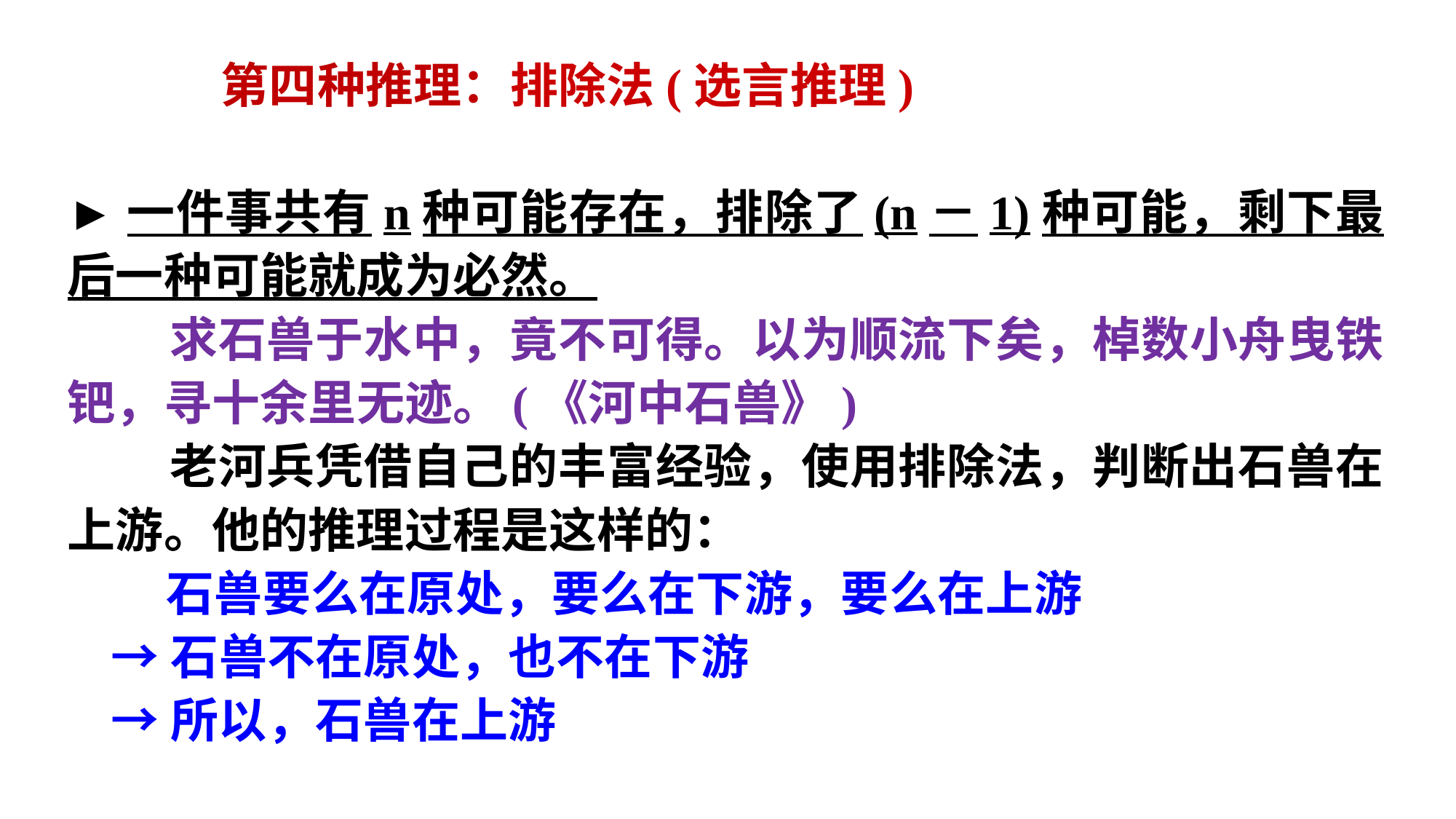

第四种推理：排除法(选言推理)

►一件事共有n种可能存在，排除了(n－1)种可能，剩下最后一种可能就成为必然。
        求石兽于水中，竟不可得。以为顺流下矣，棹数小舟曳铁钯，寻十余里无迹。(《河中石兽》)
        老河兵凭借自己的丰富经验，使用排除法，判断出石兽在上游。他的推理过程是这样的：
        石兽要么在原处，要么在下游，要么在上游
    →石兽不在原处，也不在下游
    →所以，石兽在上游